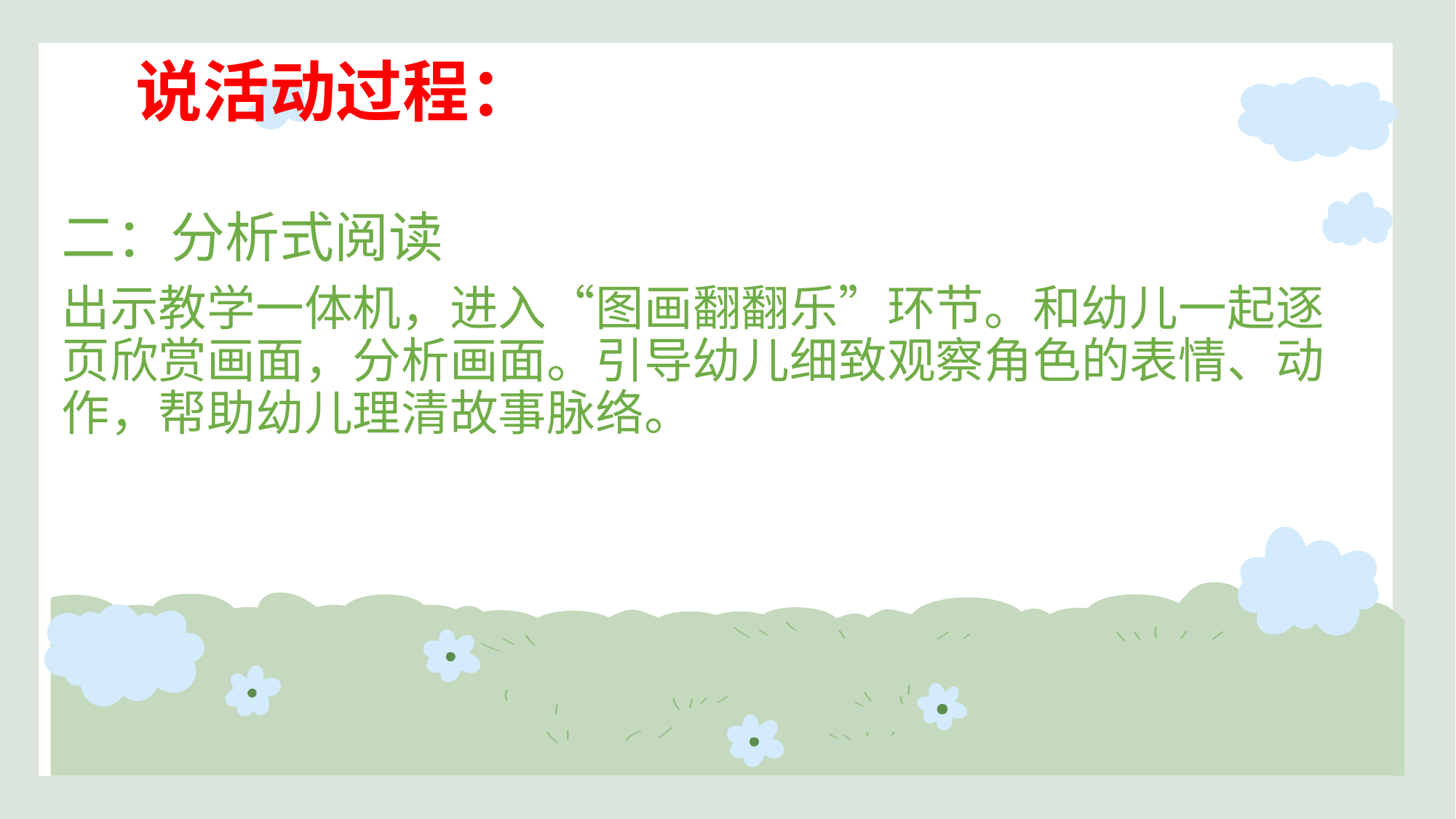

说活动过程：

二：分析式阅读
出示教学一体机，进入“图画翻翻乐”环节。和幼儿一起逐页欣赏画面，分析画面。引导幼儿细致观察角色的表情、动作，帮助幼儿理清故事脉络。